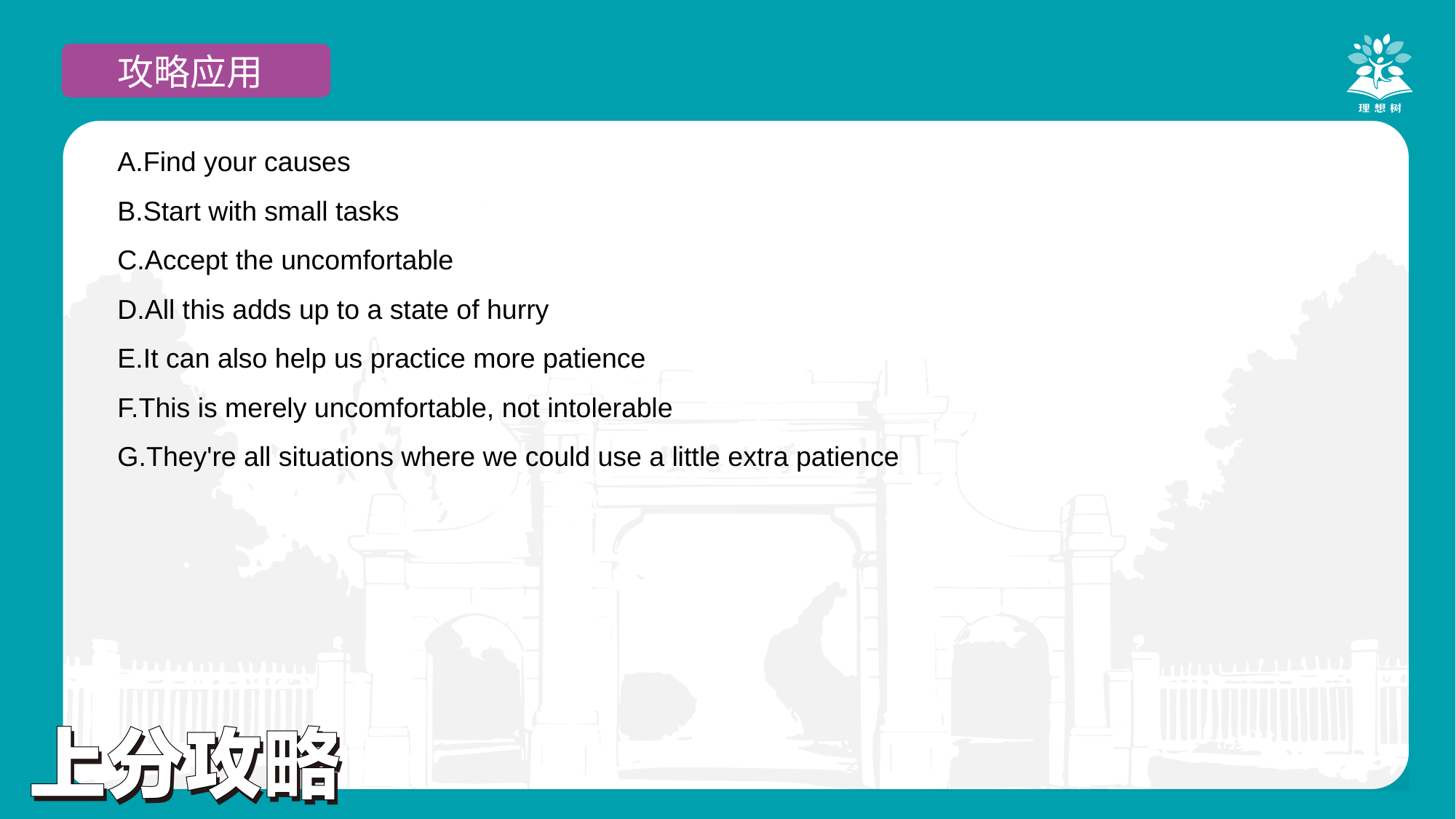

攻略应用
A.Find your causes
B.Start with small tasks
C.Accept the uncomfortable
D.All this adds up to a state of hurry
E.It can also help us practice more patience
F.This is merely uncomfortable, not intolerable
G.They're all situations where we could use a little extra patience